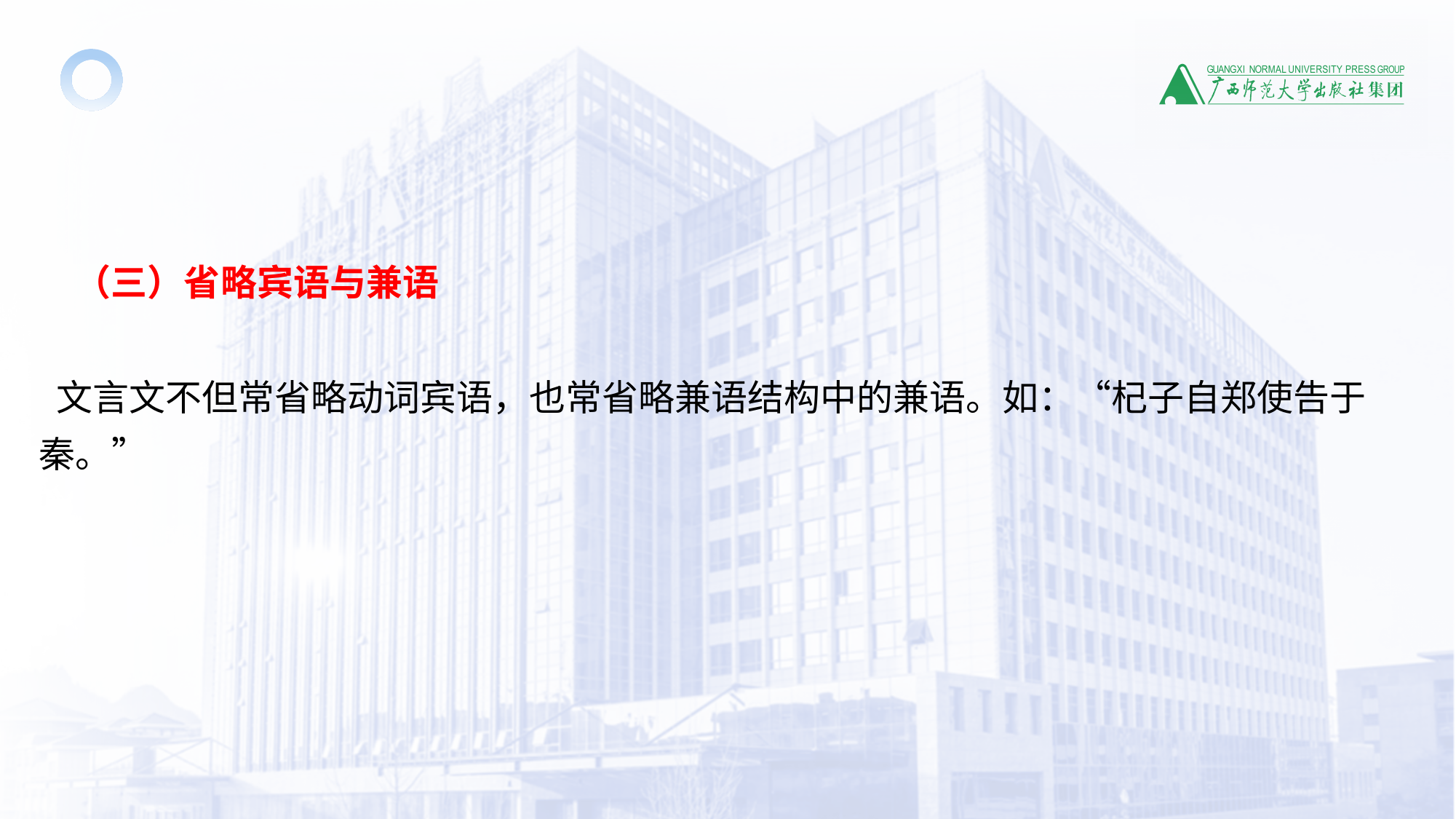

（三）省略宾语与兼语

 文言文不但常省略动词宾语，也常省略兼语结构中的兼语。如：“杞子自郑使告于秦。”